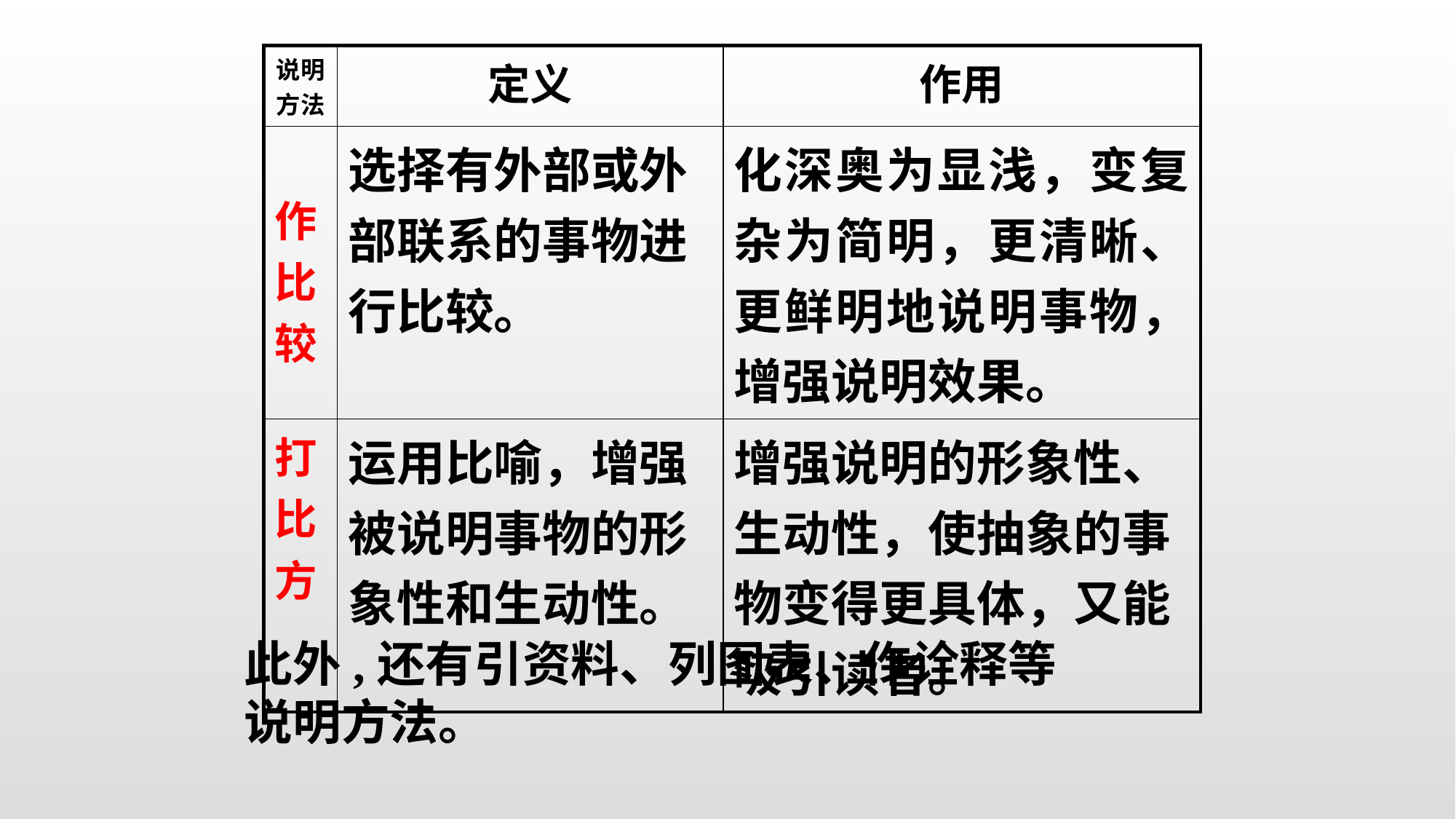

| 说明方法 | 定义 | 作用 |
| --- | --- | --- |
| 作比较 | 选择有外部或外部联系的事物进行比较。 | 化深奥为显浅，变复杂为简明，更清晰、更鲜明地说明事物，增强说明效果。 |
| 打比方 | 运用比喻，增强被说明事物的形象性和生动性。 | 增强说明的形象性、生动性，使抽象的事物变得更具体，又能吸引读者。 |
此外,还有引资料、列图表、作诠释等
说明方法。